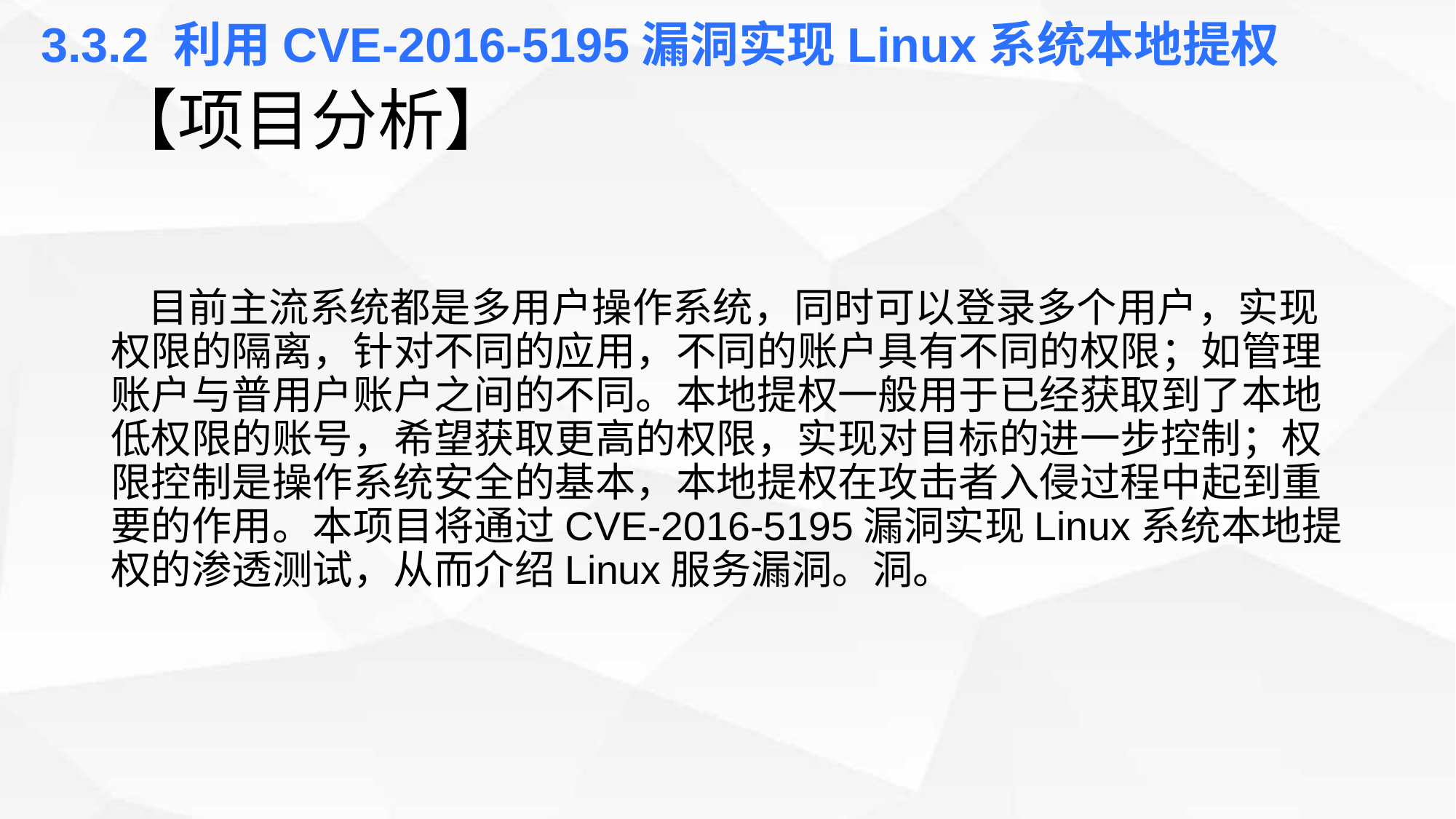

3.3.2 利用CVE-2016-5195漏洞实现Linux系统本地提权
# 【项目分析】

   目前主流系统都是多用户操作系统，同时可以登录多个用户，实现权限的隔离，针对不同的应用，不同的账户具有不同的权限；如管理账户与普用户账户之间的不同。本地提权一般用于已经获取到了本地低权限的账号，希望获取更高的权限，实现对目标的进一步控制；权限控制是操作系统安全的基本，本地提权在攻击者入侵过程中起到重要的作用。本项目将通过CVE-2016-5195漏洞实现Linux系统本地提权的渗透测试，从而介绍Linux服务漏洞。洞。